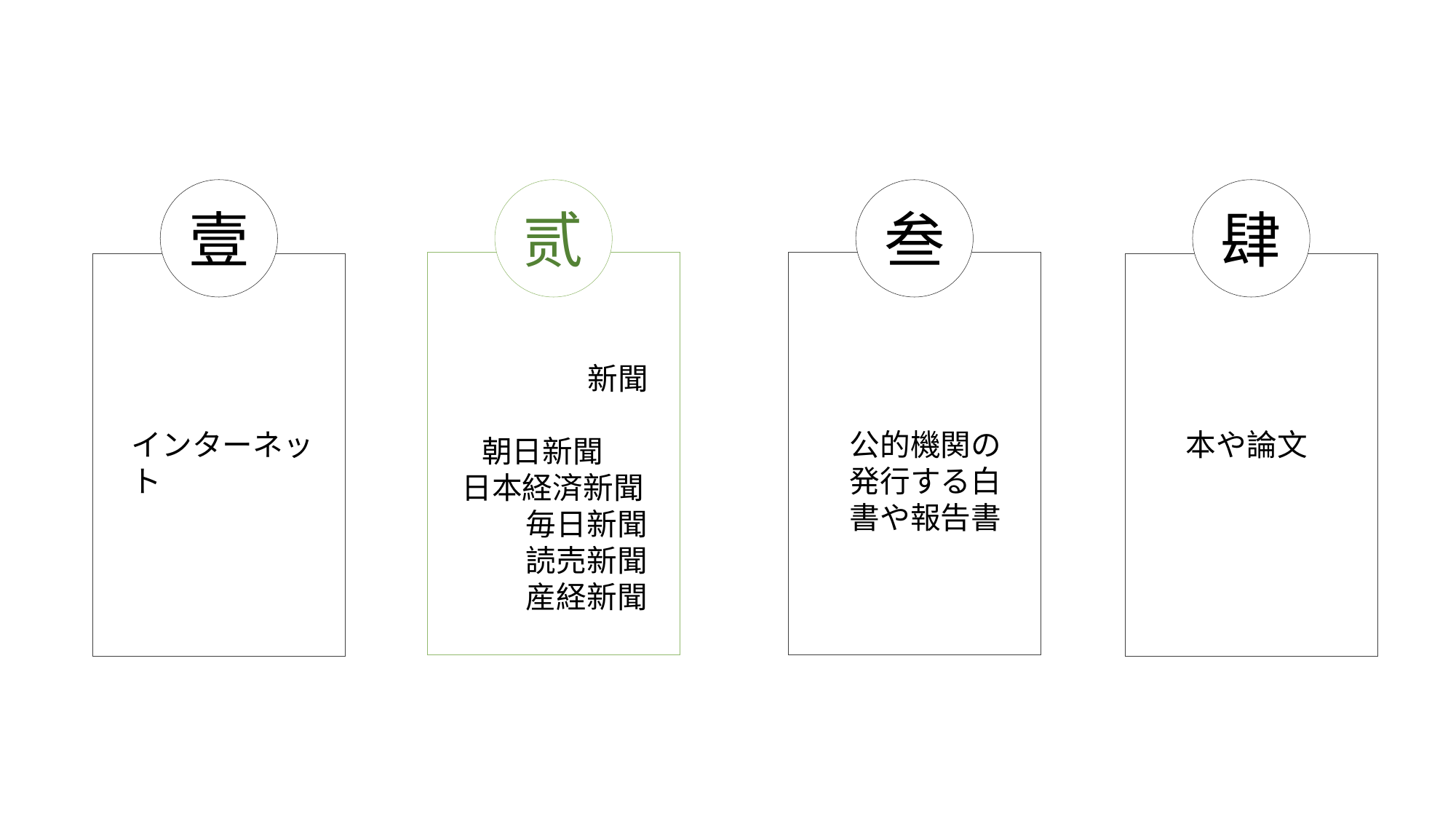

壹
贰
叁
肆

　　　　　　新聞

        朝日新聞
     日本経済新聞
 　　　毎日新聞
 　　　読売新聞
 　　　産経新聞
インターネット
公的機関の発行する白
書や報告書
本や論文